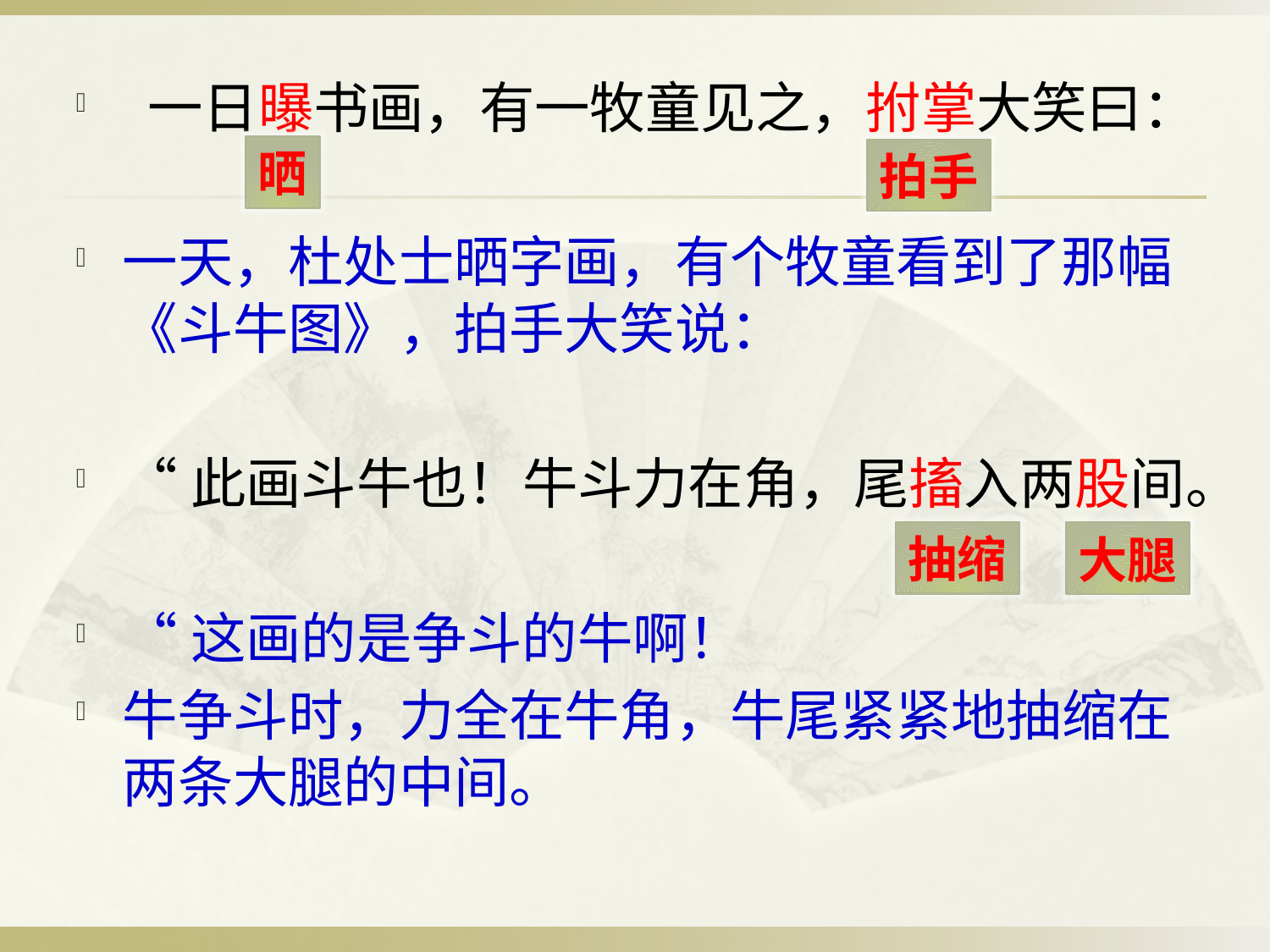

一日曝书画，有一牧童见之，拊掌大笑曰：

一天，杜处士晒字画，有个牧童看到了那幅《斗牛图》，拍手大笑说：

“此画斗牛也！牛斗力在角，尾搐入两股间。

“这画的是争斗的牛啊！
牛争斗时，力全在牛角，牛尾紧紧地抽缩在两条大腿的中间。
晒
拍手
抽缩
大腿